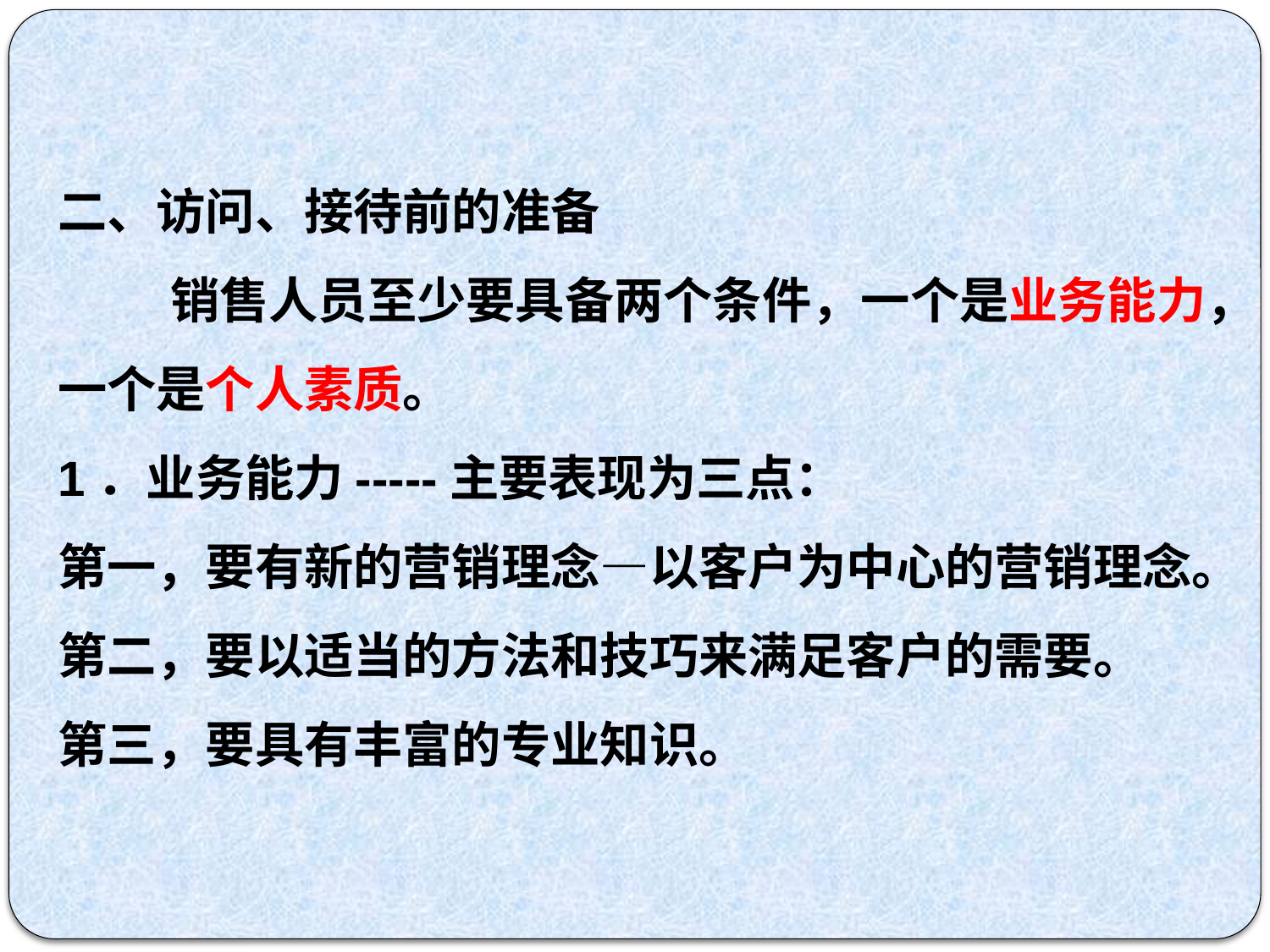

二、访问、接待前的准备
         销售人员至少要具备两个条件，一个是业务能力，一个是个人素质。
1．业务能力-----主要表现为三点：
第一，要有新的营销理念—以客户为中心的营销理念。
第二，要以适当的方法和技巧来满足客户的需要。
第三，要具有丰富的专业知识。